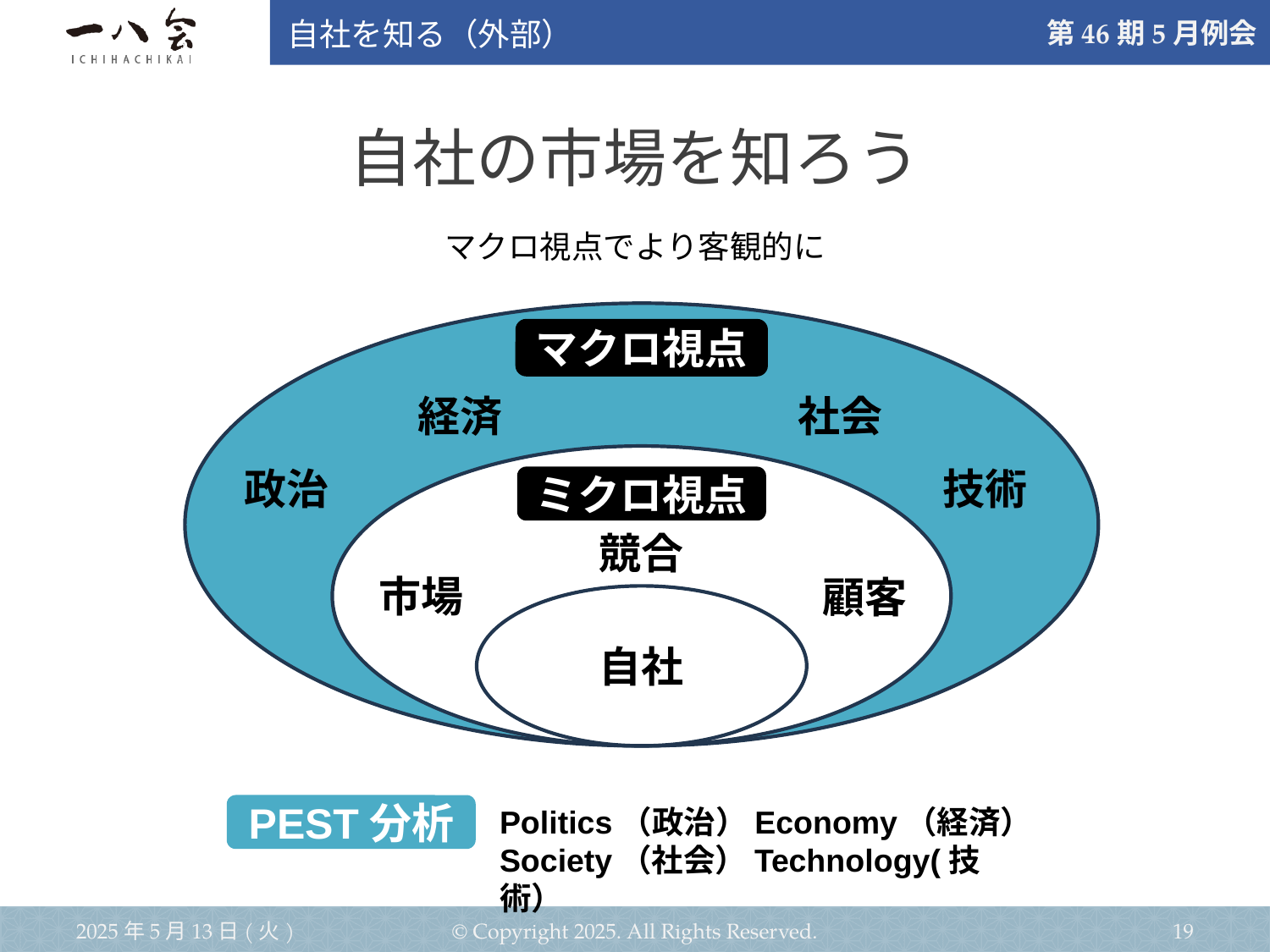

自社を知る（外部）
# 自社の市場を知ろう
マクロ視点でより客観的に

マクロ視点
経済
社会

政治
技術
ミクロ視点
競合
市場
顧客
自社
PEST分析
Politics（政治）Economy（経済）
Society（社会）Technology(技術）
2025年5月13日(火)
© Copyright 2025. All Rights Reserved.
19